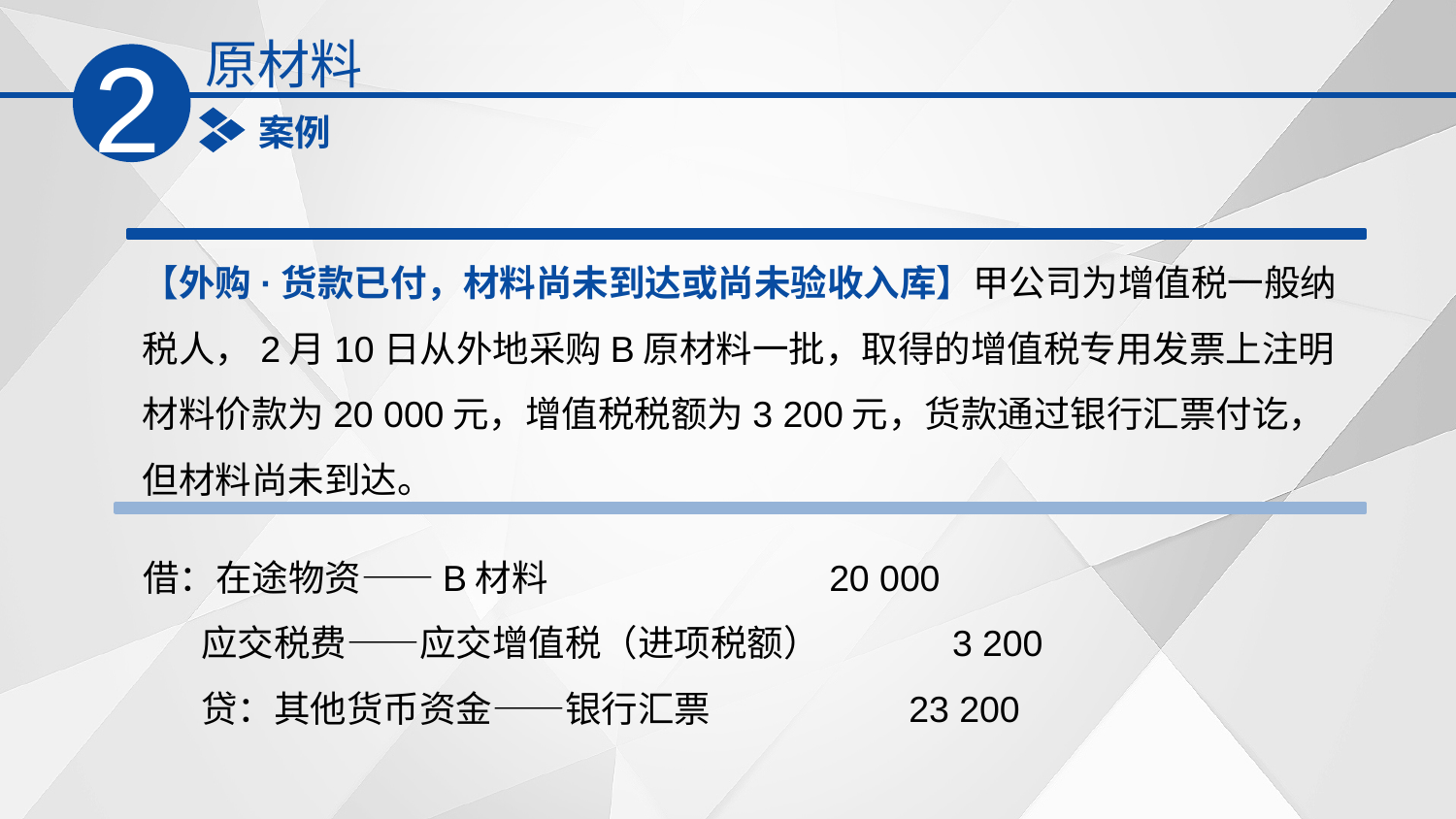

原材料
2

案例

【外购·货款已付，材料尚未到达或尚未验收入库】甲公司为增值税一般纳税人，2月10日从外地采购B原材料一批，取得的增值税专用发票上注明材料价款为20 000元，增值税税额为3 200元，货款通过银行汇票付讫，但材料尚未到达。

借：在途物资——B材料                                 20 000
      应交税费——应交增值税（进项税额）               3 200
      贷：其他货币资金——银行汇票                       23 200